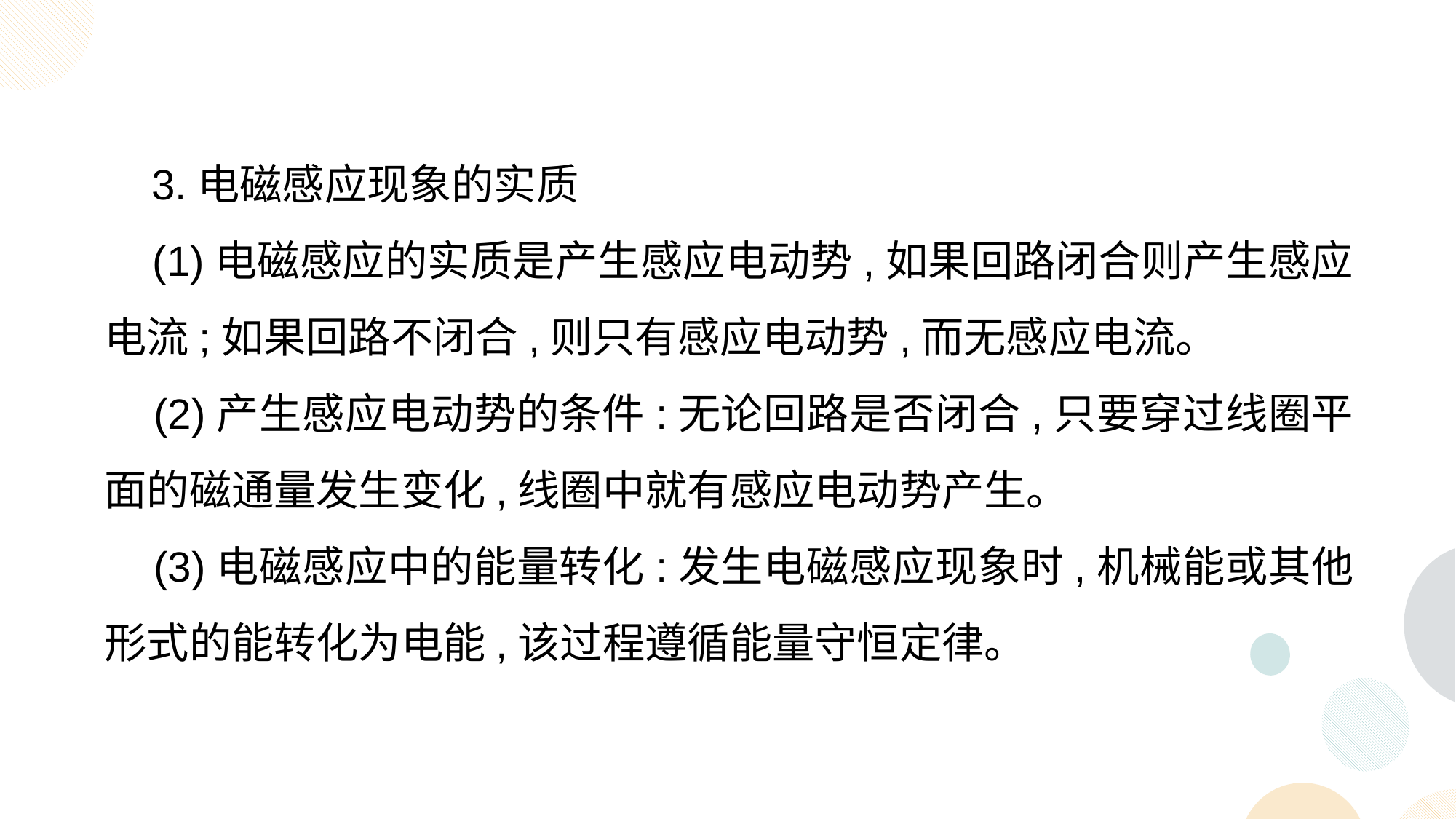

3.电磁感应现象的实质
    (1)电磁感应的实质是产生感应电动势,如果回路闭合则产生感应电流;如果回路不闭合,则只有感应电动势,而无感应电流。
    (2)产生感应电动势的条件:无论回路是否闭合,只要穿过线圈平面的磁通量发生变化,线圈中就有感应电动势产生。
    (3)电磁感应中的能量转化:发生电磁感应现象时,机械能或其他形式的能转化为电能,该过程遵循能量守恒定律。